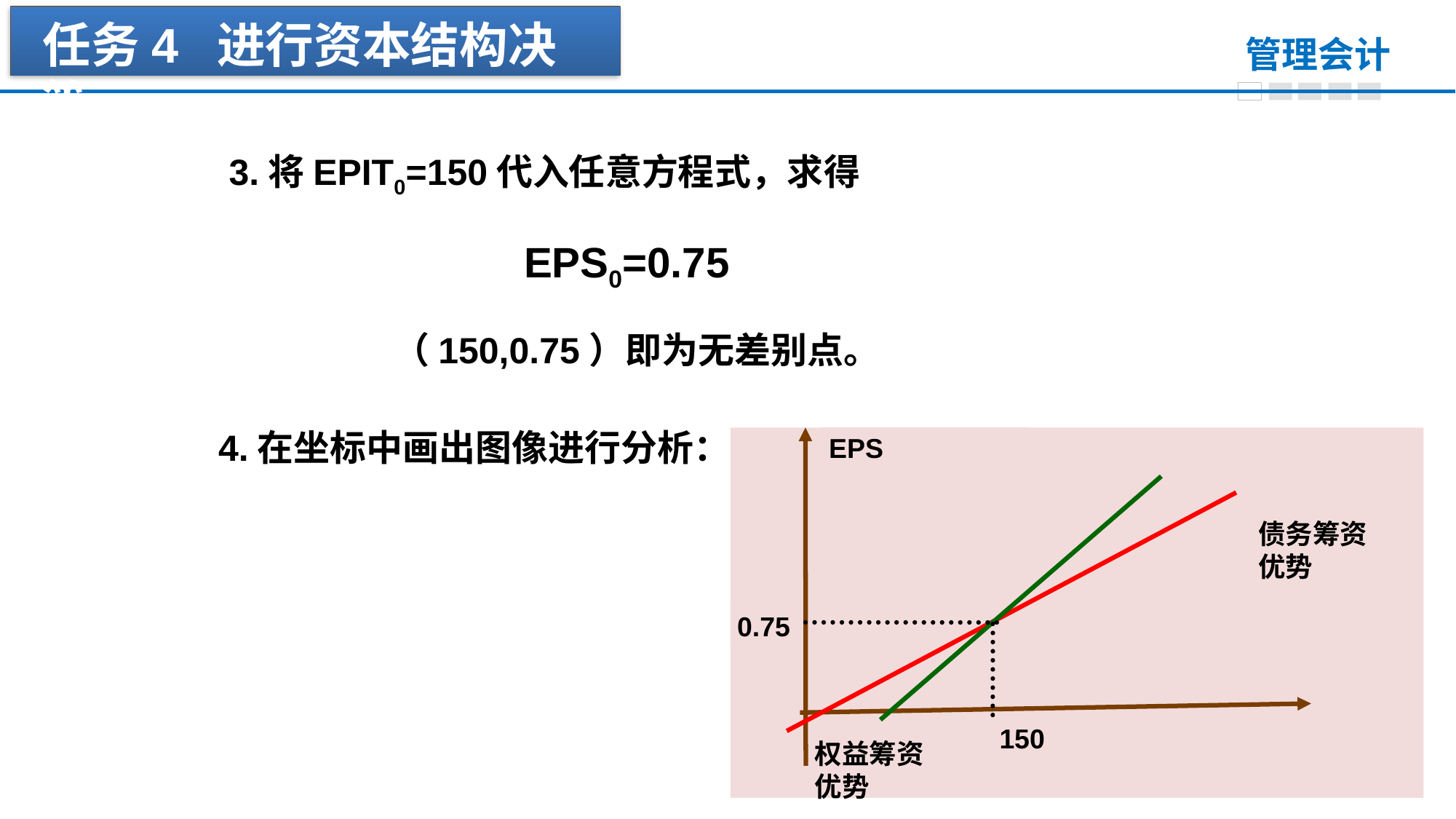

任务4  进行资本结构决策
3.将EPIT0=150代入任意方程式，求得
EPS0=0.75
（150,0.75）即为无差别点。

4.在坐标中画出图像进行分析：

EPS

债务筹资
优势

0.75

150

权益筹资
优势